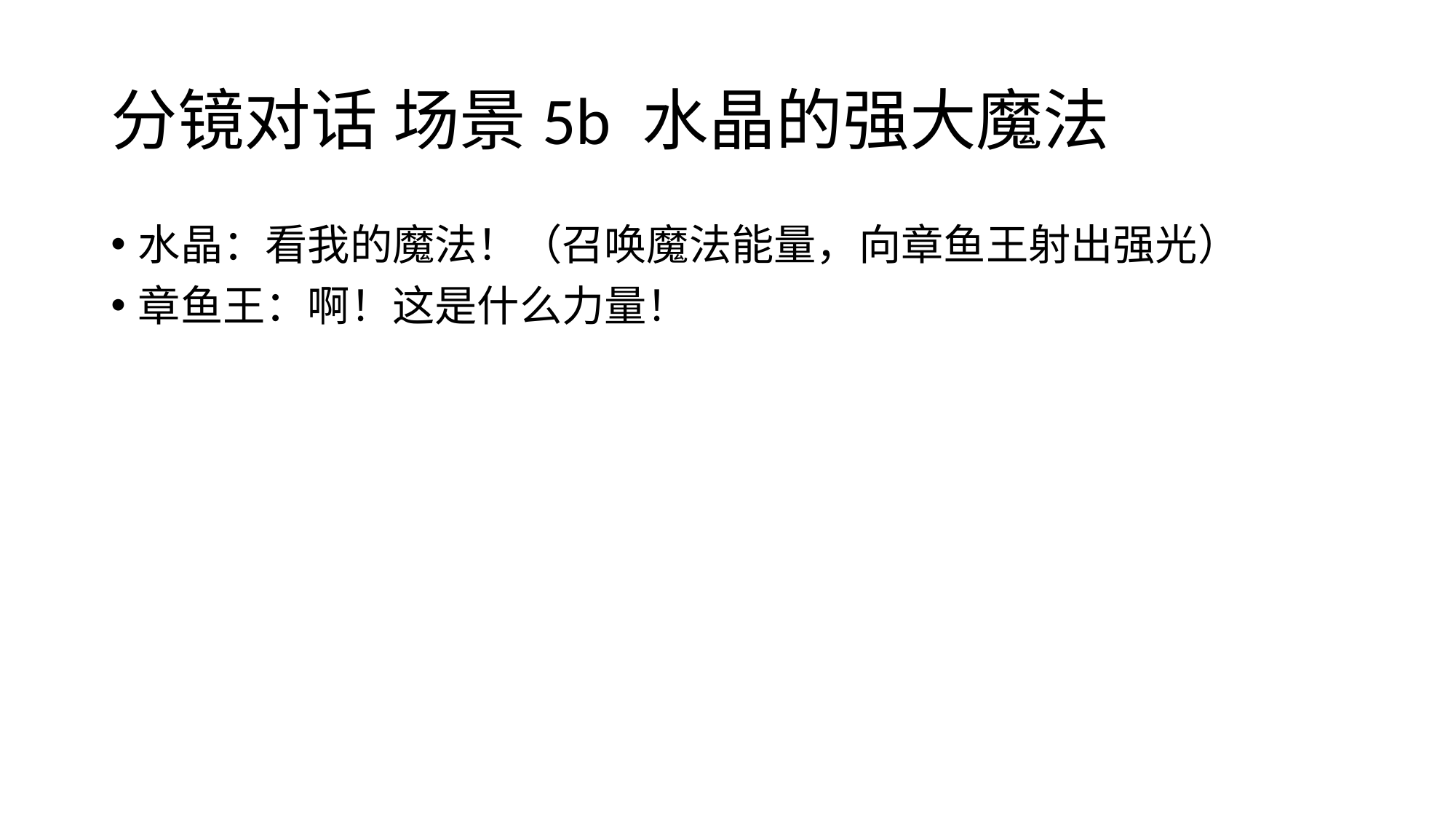

# 分镜对话 场景5b 水晶的强大魔法
水晶：看我的魔法！（召唤魔法能量，向章鱼王射出强光）
章鱼王：啊！这是什么力量！